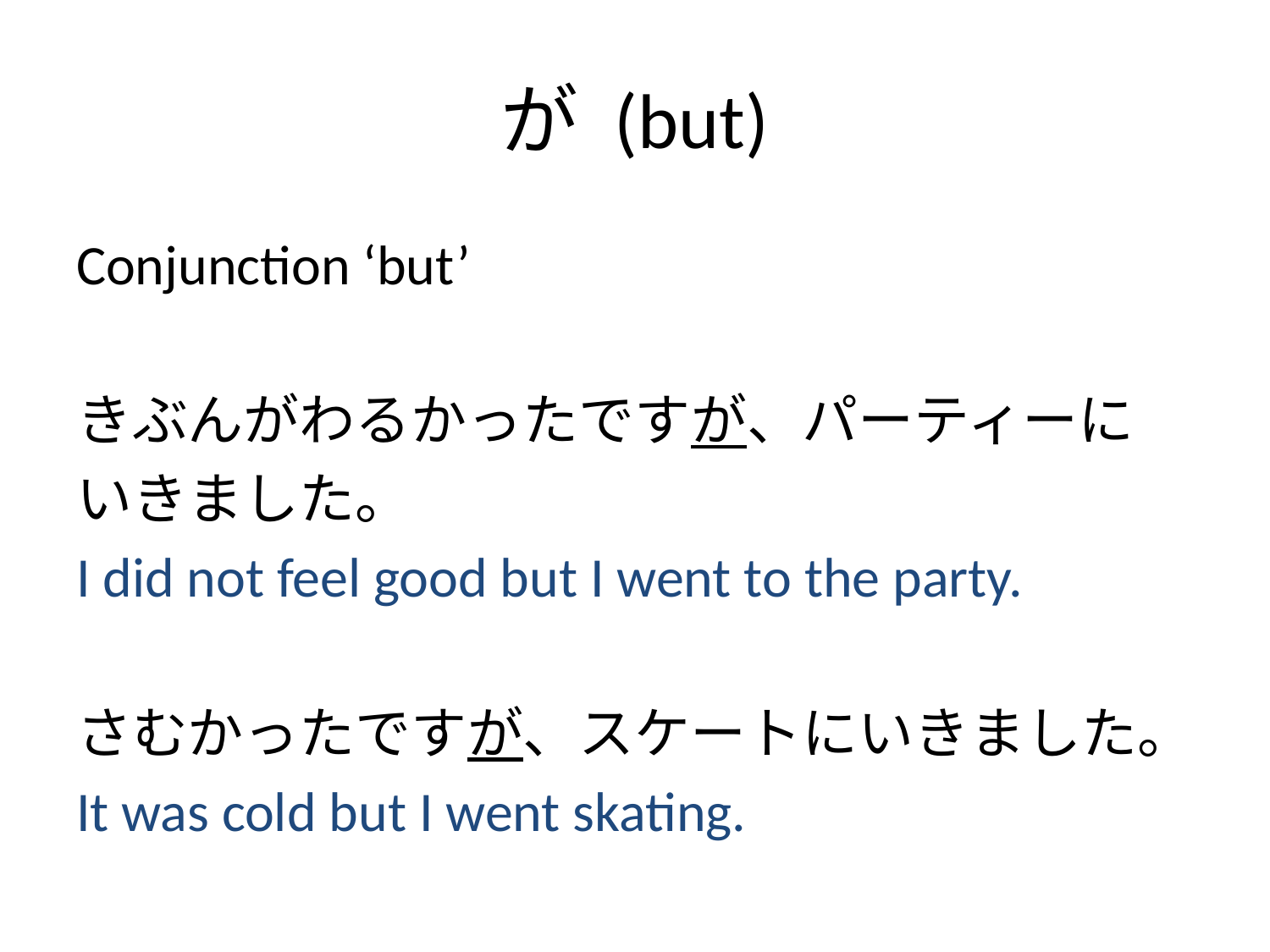

# が (but)
Conjunction ‘but’

きぶんがわるかったですが、パーティーに
いきました。
I did not feel good but I went to the party.

さむかったですが、スケートにいきました。
It was cold but I went skating.